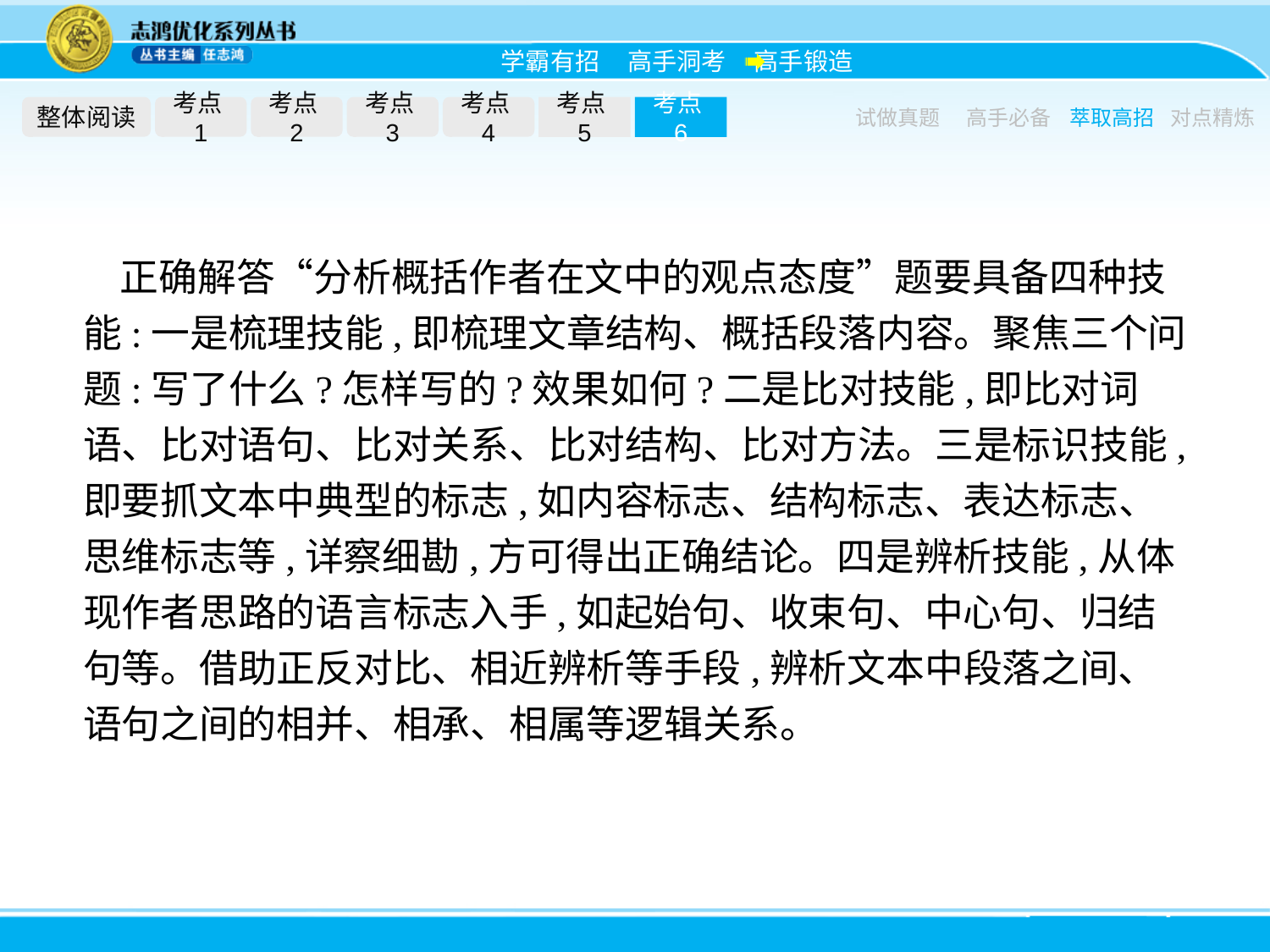

整体阅读
考点1
考点2
考点3
考点4
考点5
考点6
试做真题
高手必备
萃取高招
对点精炼
正确解答“分析概括作者在文中的观点态度”题要具备四种技能:一是梳理技能,即梳理文章结构、概括段落内容。聚焦三个问题:写了什么?怎样写的?效果如何?二是比对技能,即比对词语、比对语句、比对关系、比对结构、比对方法。三是标识技能,即要抓文本中典型的标志,如内容标志、结构标志、表达标志、思维标志等,详察细勘,方可得出正确结论。四是辨析技能,从体现作者思路的语言标志入手,如起始句、收束句、中心句、归结句等。借助正反对比、相近辨析等手段,辨析文本中段落之间、语句之间的相并、相承、相属等逻辑关系。